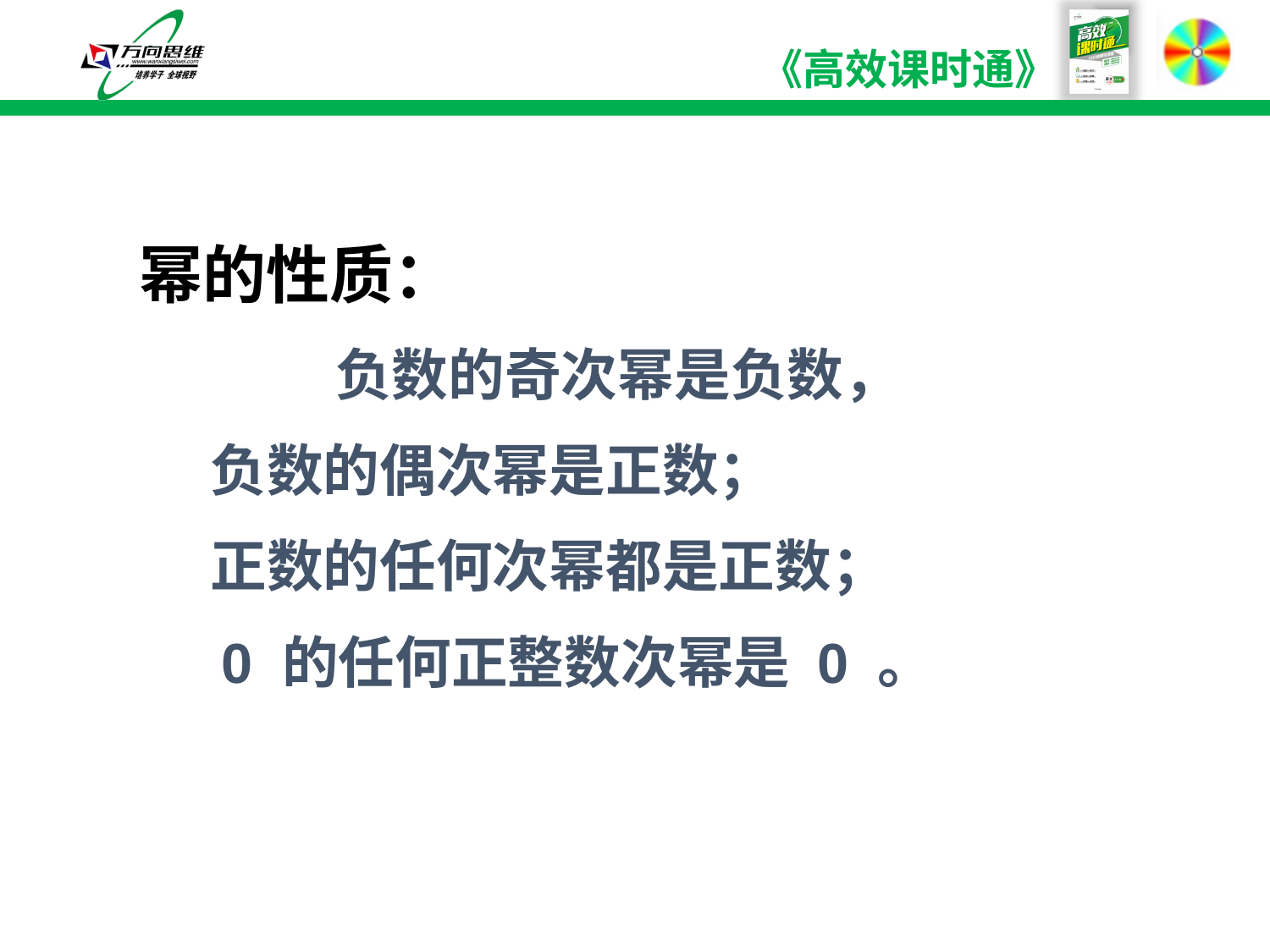

幂的性质：
                   负数的奇次幂是负数，
         负数的偶次幂是正数；
         正数的任何次幂都是正数；
         0 的任何正整数次幂是 0 。